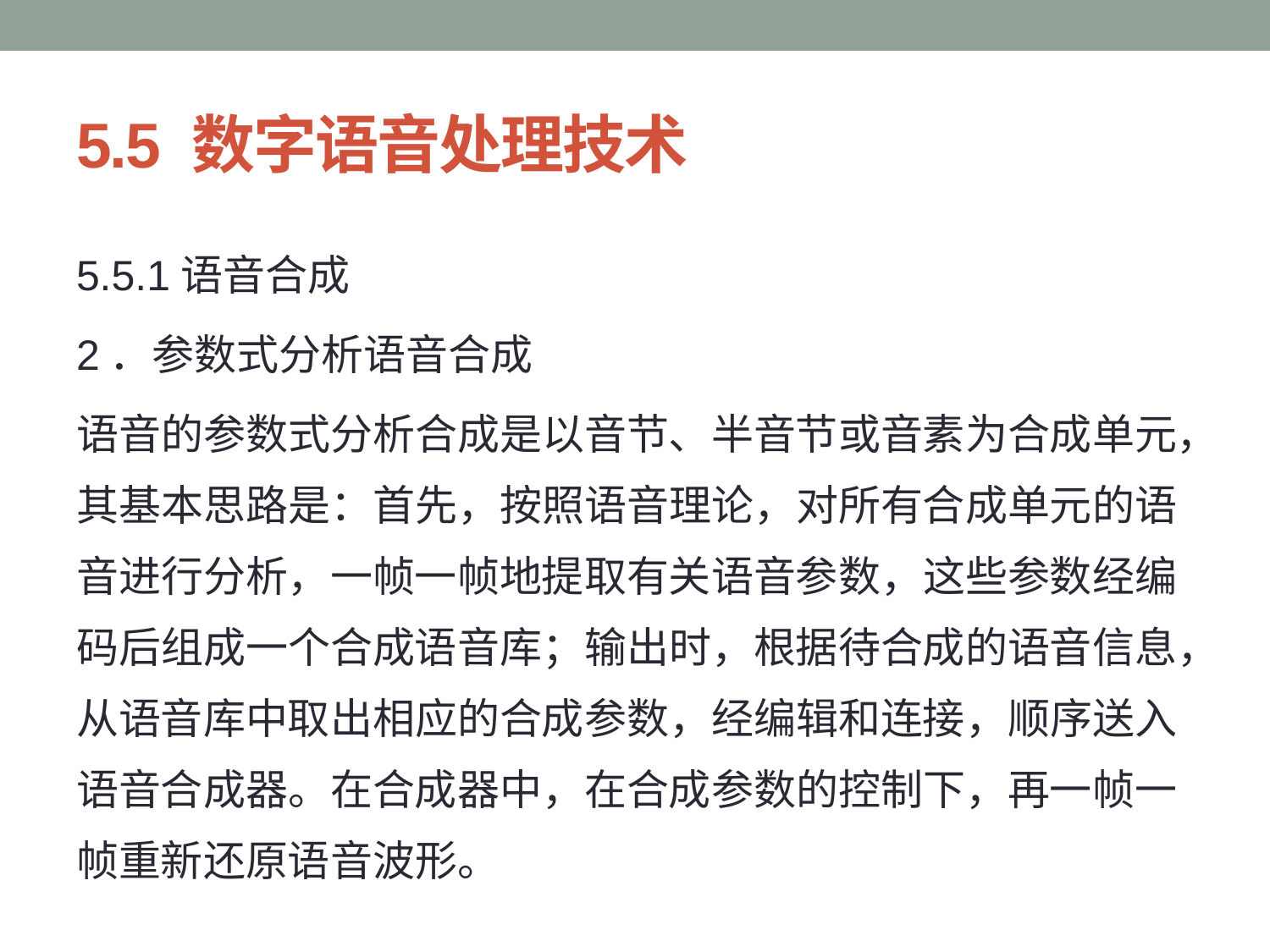

# 5.5 数字语音处理技术
5.5.1语音合成
2．参数式分析语音合成
语音的参数式分析合成是以音节、半音节或音素为合成单元，其基本思路是：首先，按照语音理论，对所有合成单元的语音进行分析，一帧一帧地提取有关语音参数，这些参数经编码后组成一个合成语音库；输出时，根据待合成的语音信息，从语音库中取出相应的合成参数，经编辑和连接，顺序送入语音合成器。在合成器中，在合成参数的控制下，再一帧一帧重新还原语音波形。